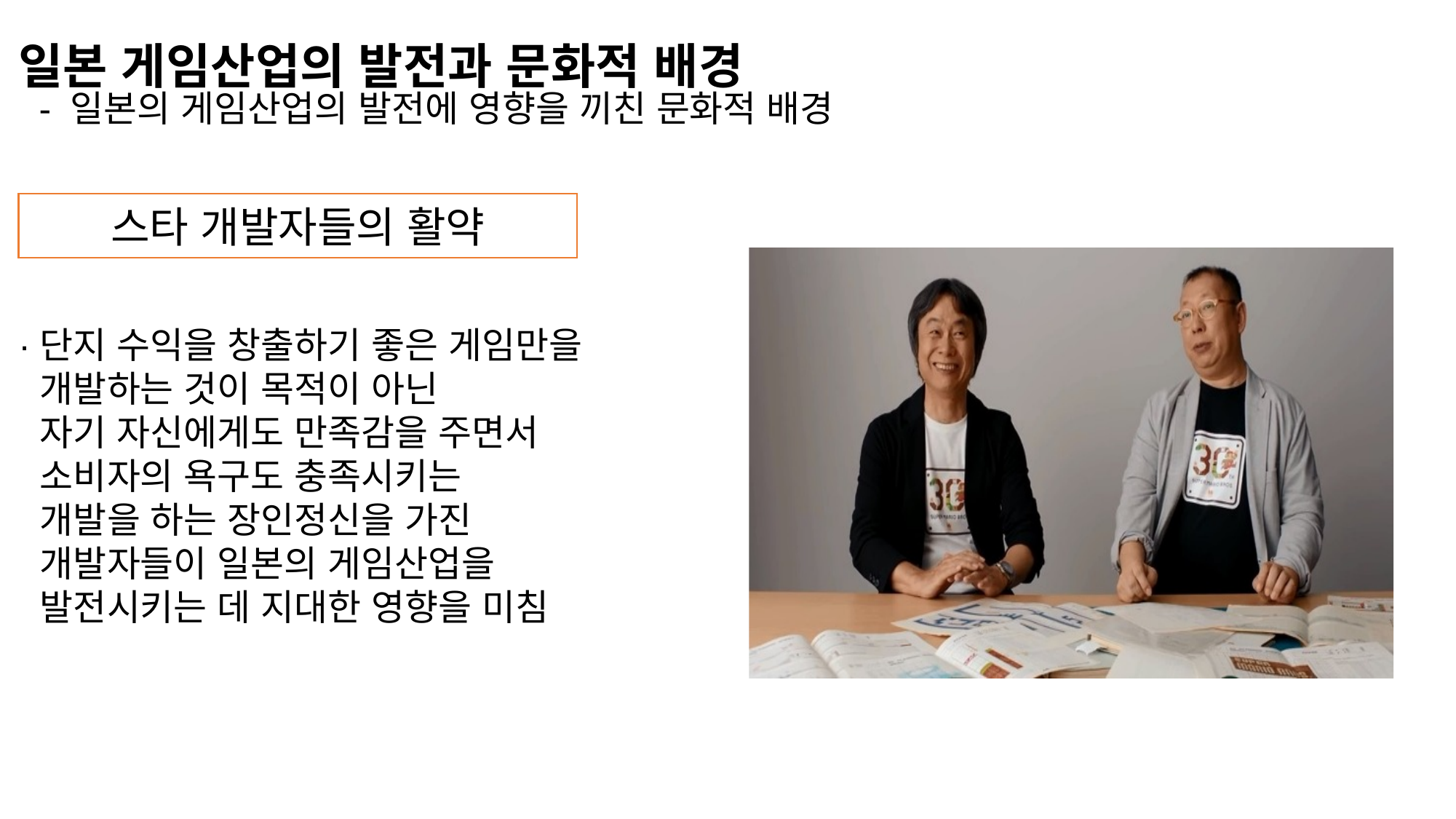

일본 게임산업의 발전과 문화적 배경
  - 일본의 게임산업의 발전에 영향을 끼친 문화적 배경
스타 개발자들의 활약

·
단지 수익을 창출하기 좋은 게임만을
개발하는 것이 목적이 아닌
자기 자신에게도 만족감을 주면서
소비자의 욕구도 충족시키는
개발을 하는 장인정신을 가진
개발자들이 일본의 게임산업을
발전시키는 데 지대한 영향을 미침